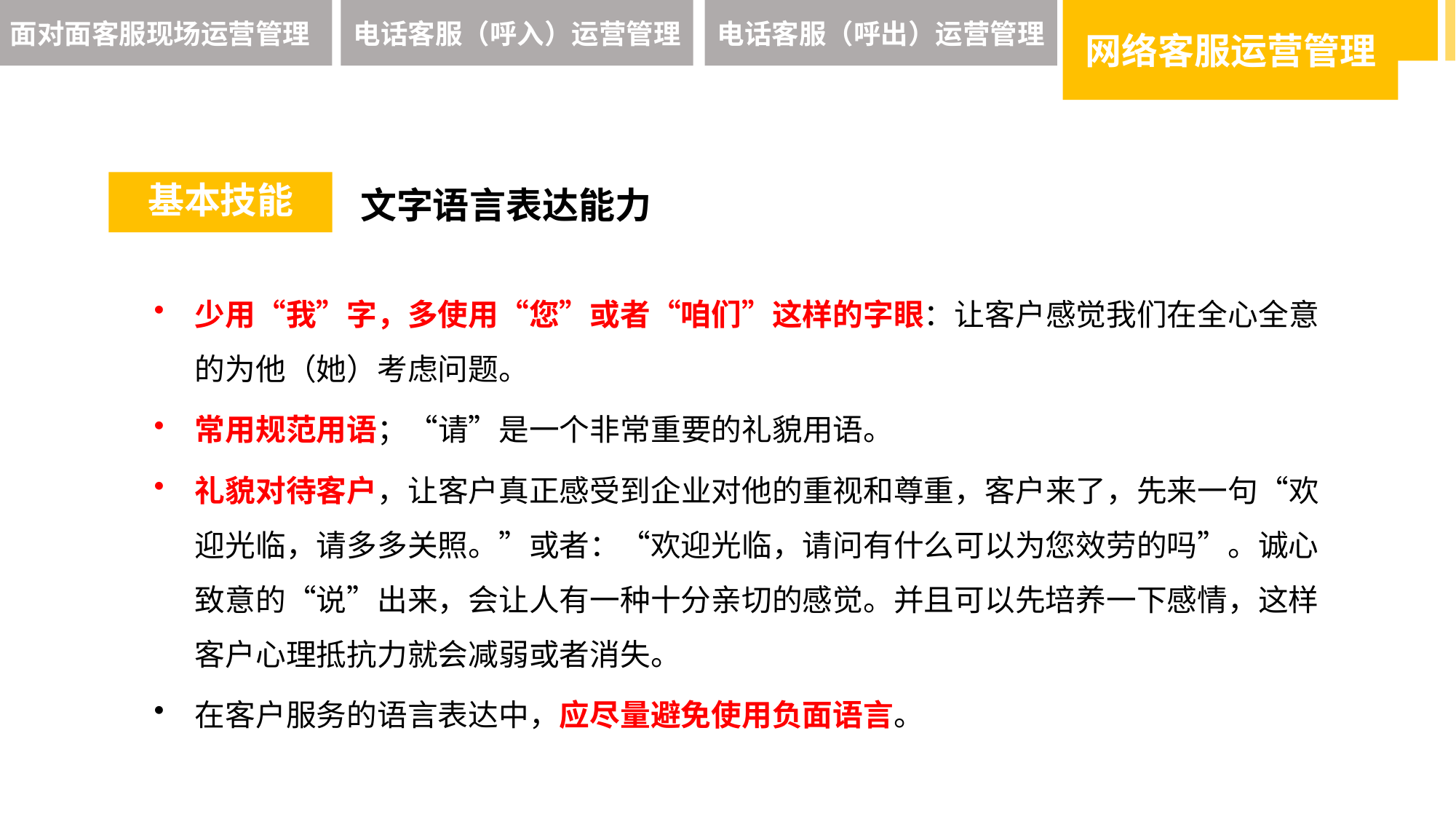

面对面客服现场运营管理
电话客服（呼入）运营管理
电话客服（呼出）运营管理
网络客服运营管理

基本技能
文字语言表达能力
少用“我”字，多使用“您”或者“咱们”这样的字眼：让客户感觉我们在全心全意的为他（她）考虑问题。
常用规范用语；“请”是一个非常重要的礼貌用语。
礼貌对待客户，让客户真正感受到企业对他的重视和尊重，客户来了，先来一句“欢迎光临，请多多关照。”或者：“欢迎光临，请问有什么可以为您效劳的吗”。诚心致意的“说”出来，会让人有一种十分亲切的感觉。并且可以先培养一下感情，这样客户心理抵抗力就会减弱或者消失。
在客户服务的语言表达中，应尽量避免使用负面语言。